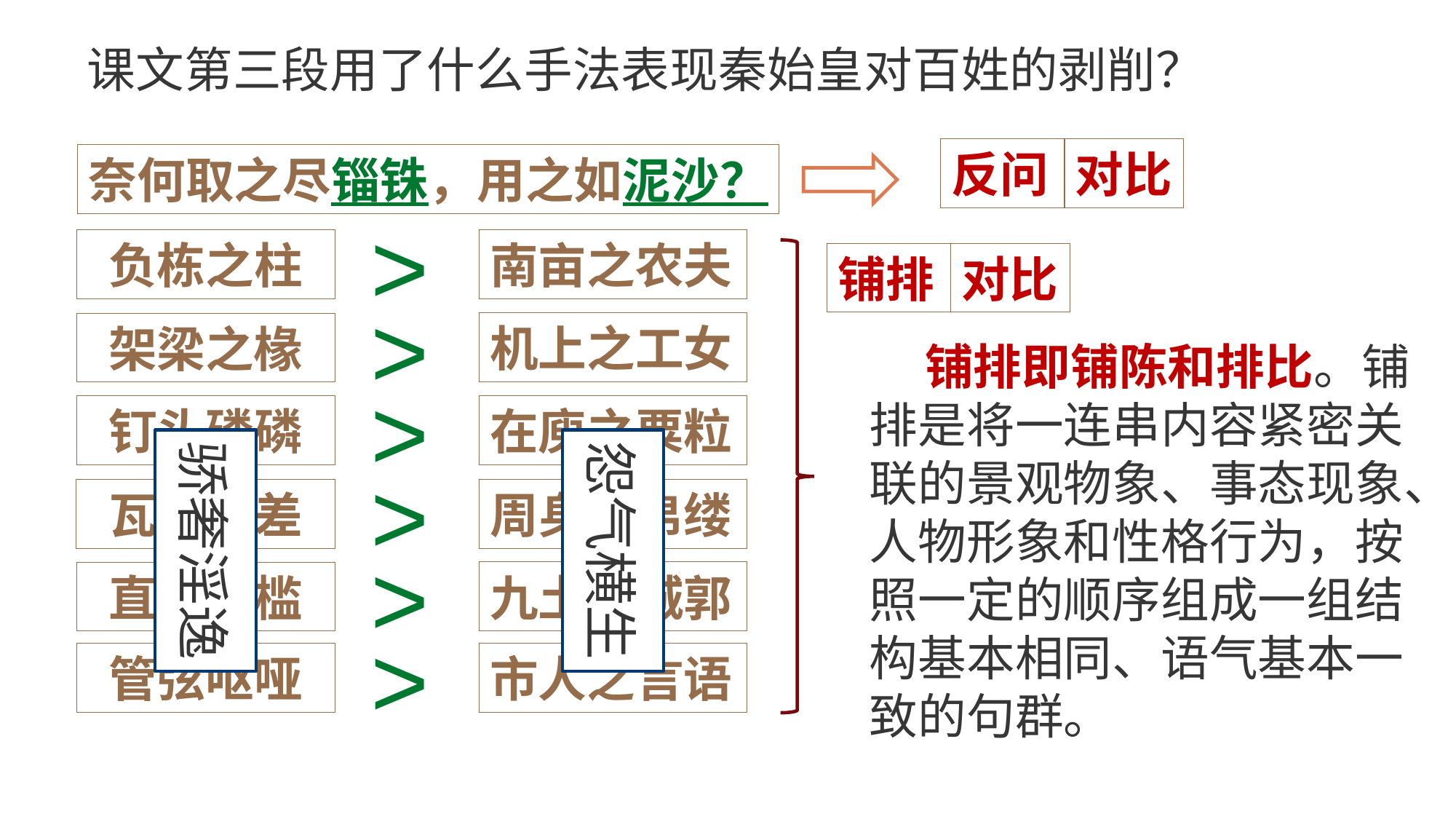

课文第三段用了什么手法表现秦始皇对百姓的剥削？
反问
对比
奈何取之尽锱铢，用之如泥沙？

>
>
>
>
>
>
负栋之柱
架梁之椽
钉头磷磷
瓦缝参差
直栏横槛
管弦呕哑
南亩之农夫
机上之工女
在庾之粟粒
周身之帛缕
九土之城郭
市人之言语

铺排
对比
    铺排即铺陈和排比。铺排是将一连串内容紧密关联的景观物象、事态现象、人物形象和性格行为，按照一定的顺序组成一组结构基本相同、语气基本一致的句群。
骄奢淫逸
怨气横生
它既可以淋漓尽致地细腻铺写，又可以一气贯注、加强语势，还可以渲染某种环境、气氛和情绪。